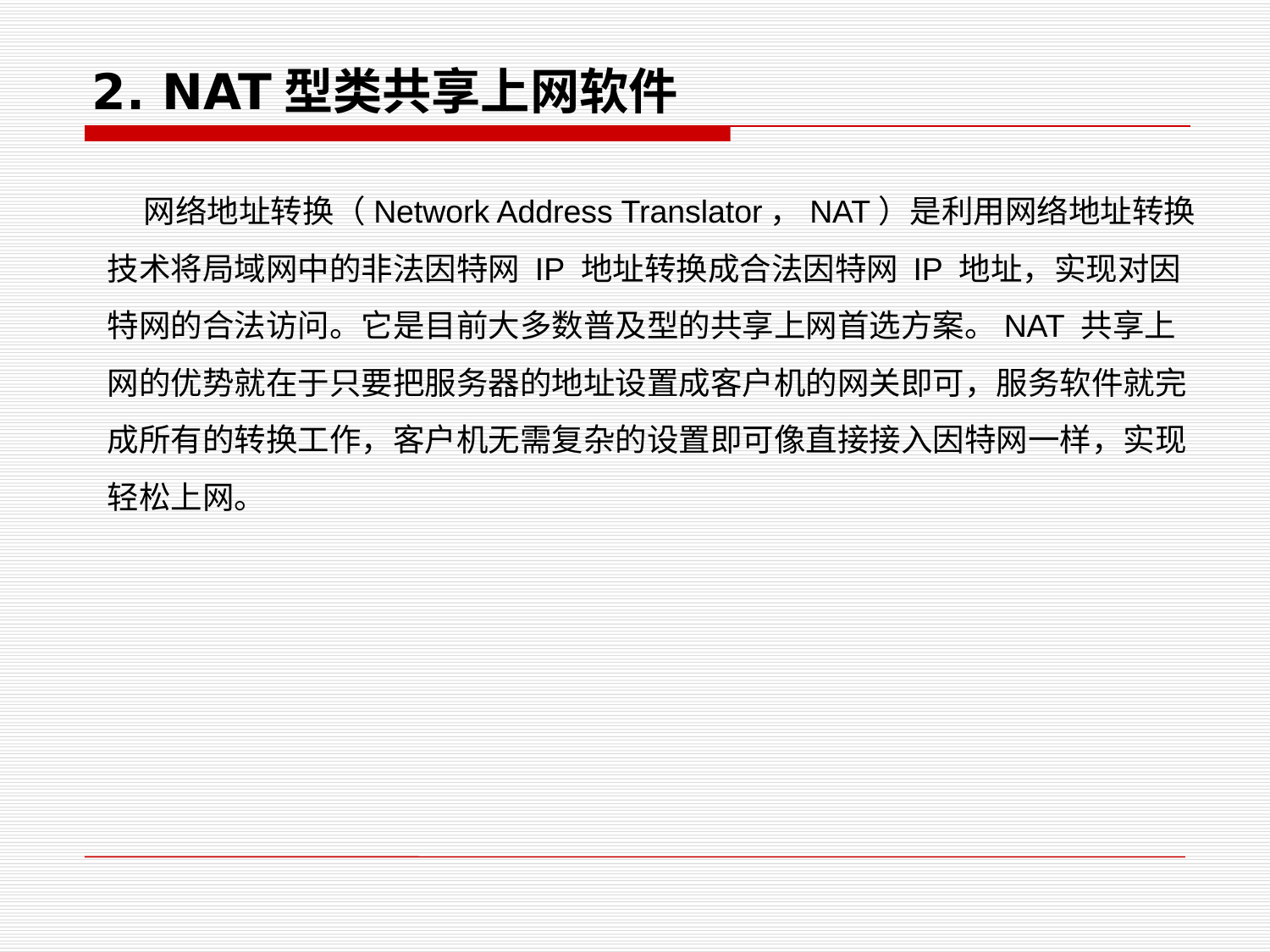

2. NAT型类共享上网软件
    网络地址转换（Network Address Translator，NAT）是利用网络地址转换技术将局域网中的非法因特网 IP 地址转换成合法因特网 IP 地址，实现对因特网的合法访问。它是目前大多数普及型的共享上网首选方案。NAT 共享上网的优势就在于只要把服务器的地址设置成客户机的网关即可，服务软件就完成所有的转换工作，客户机无需复杂的设置即可像直接接入因特网一样，实现轻松上网。
23